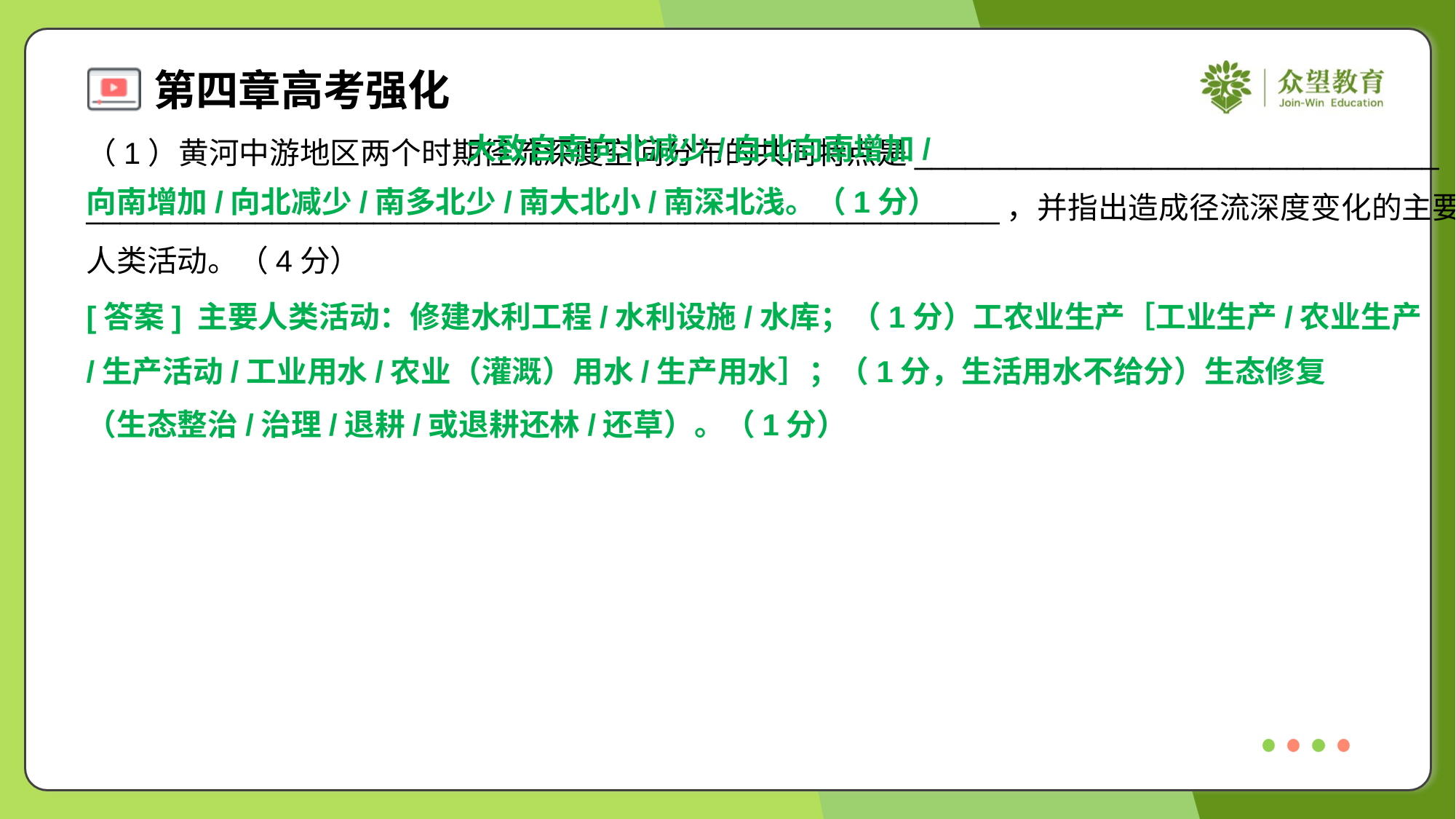

大致自南向北减少/自北向南增加/
向南增加/向北减少/南多北少/南大北小/南深北浅。（1分）
（1）黄河中游地区两个时期径流深度空间分布的共同特点是_______________________________
______________________________________________________，并指出造成径流深度变化的主要
人类活动。（4分）
[答案] 主要人类活动：修建水利工程/水利设施/水库；（1分）工农业生产［工业生产/农业生产
/生产活动/工业用水/农业（灌溉）用水/生产用水］；（1分，生活用水不给分）生态修复
（生态整治/治理/退耕/或退耕还林/还草）。（1分）